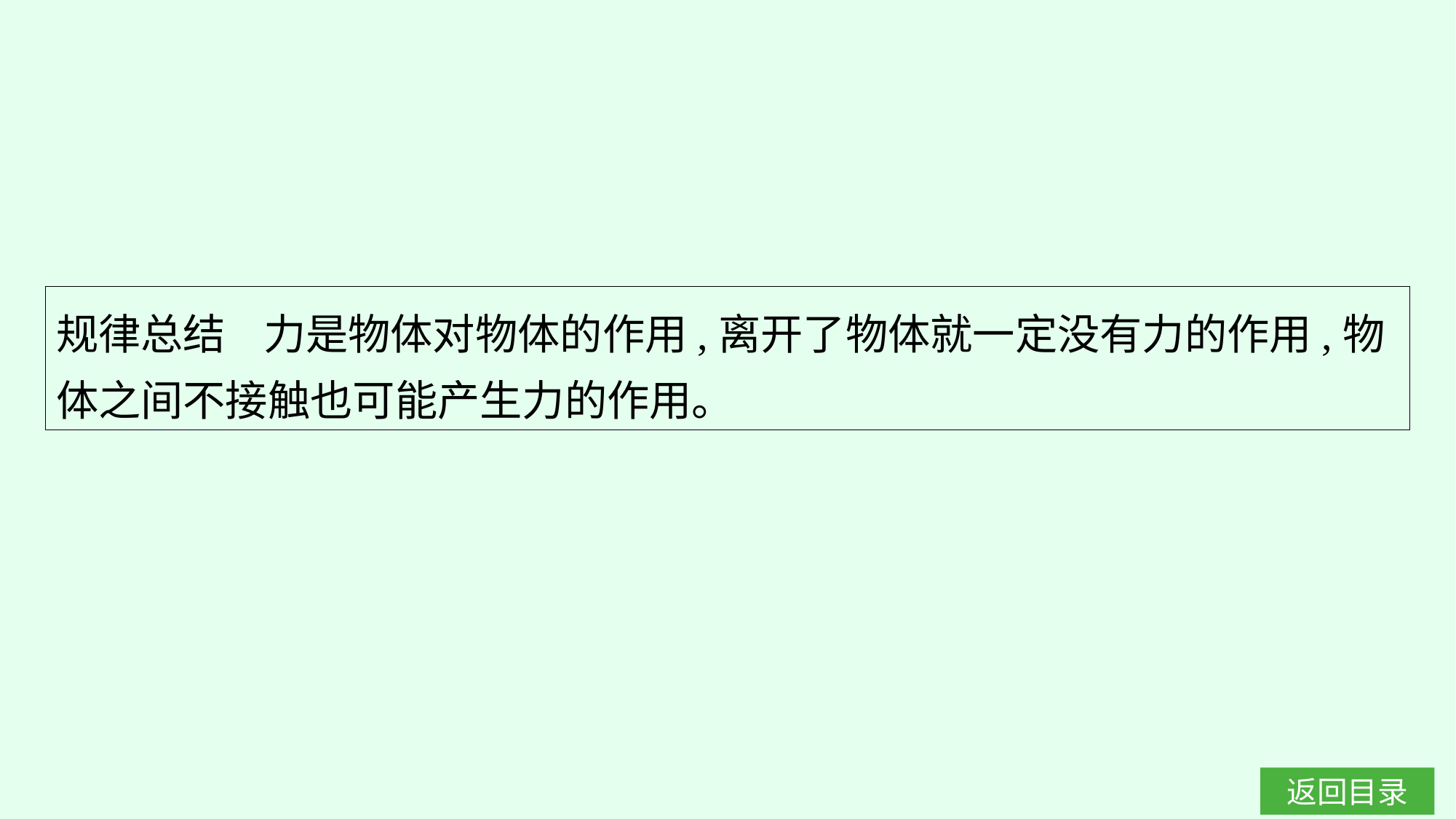

规律总结    力是物体对物体的作用,离开了物体就一定没有力的作用,物体之间不接触也可能产生力的作用。